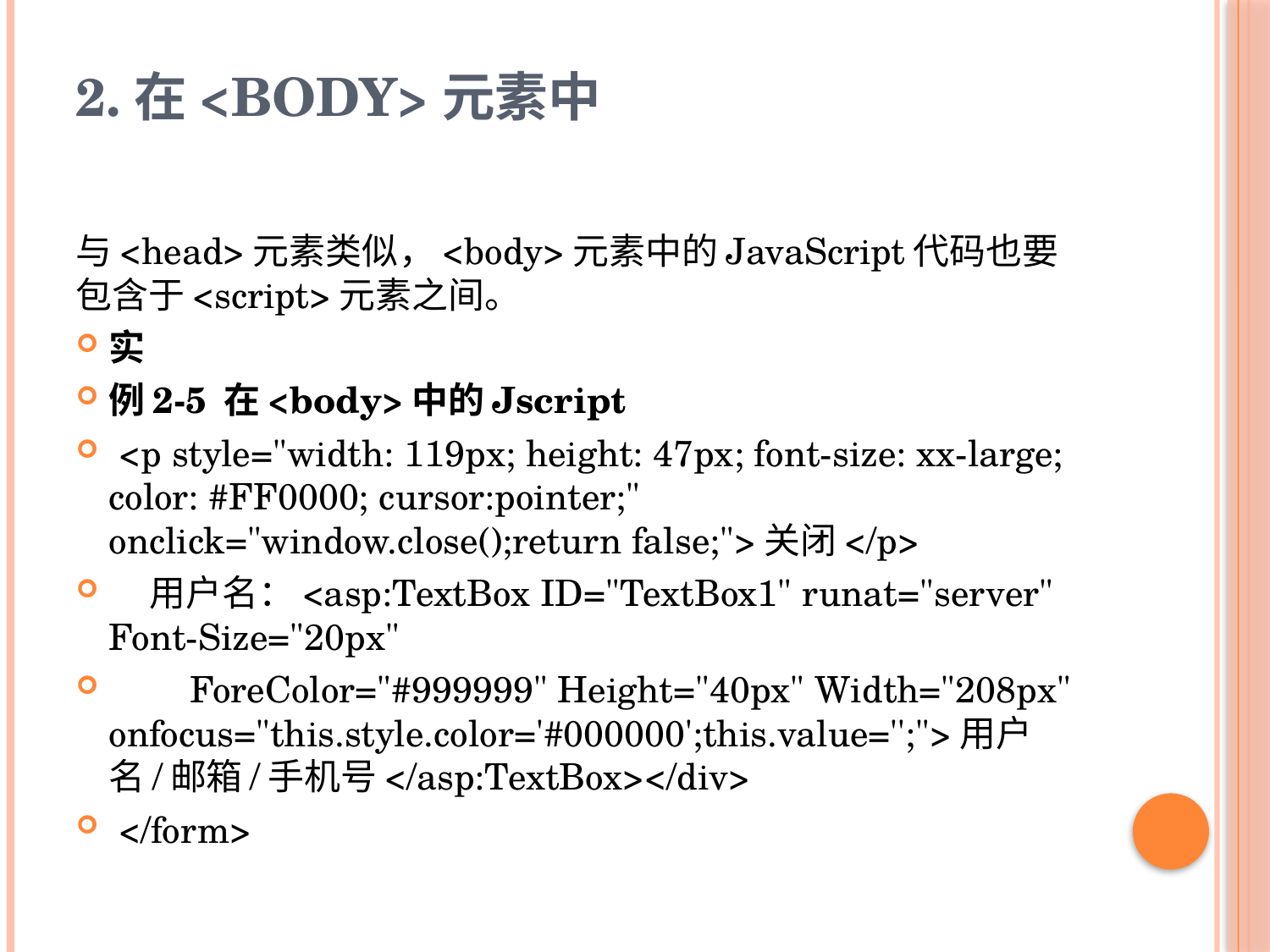

# 2.在<body>元素中
与<head>元素类似，<body>元素中的JavaScript代码也要包含于<script>元素之间。
实
例2-5 在<body>中的Jscript
 <p style="width: 119px; height: 47px; font-size: xx-large; color: #FF0000; cursor:pointer;"  onclick="window.close();return false;">关闭</p>
    用户名：<asp:TextBox ID="TextBox1" runat="server" Font-Size="20px"
        ForeColor="#999999" Height="40px" Width="208px" onfocus="this.style.color='#000000';this.value='';">用户名/邮箱/手机号</asp:TextBox></div>
 </form>